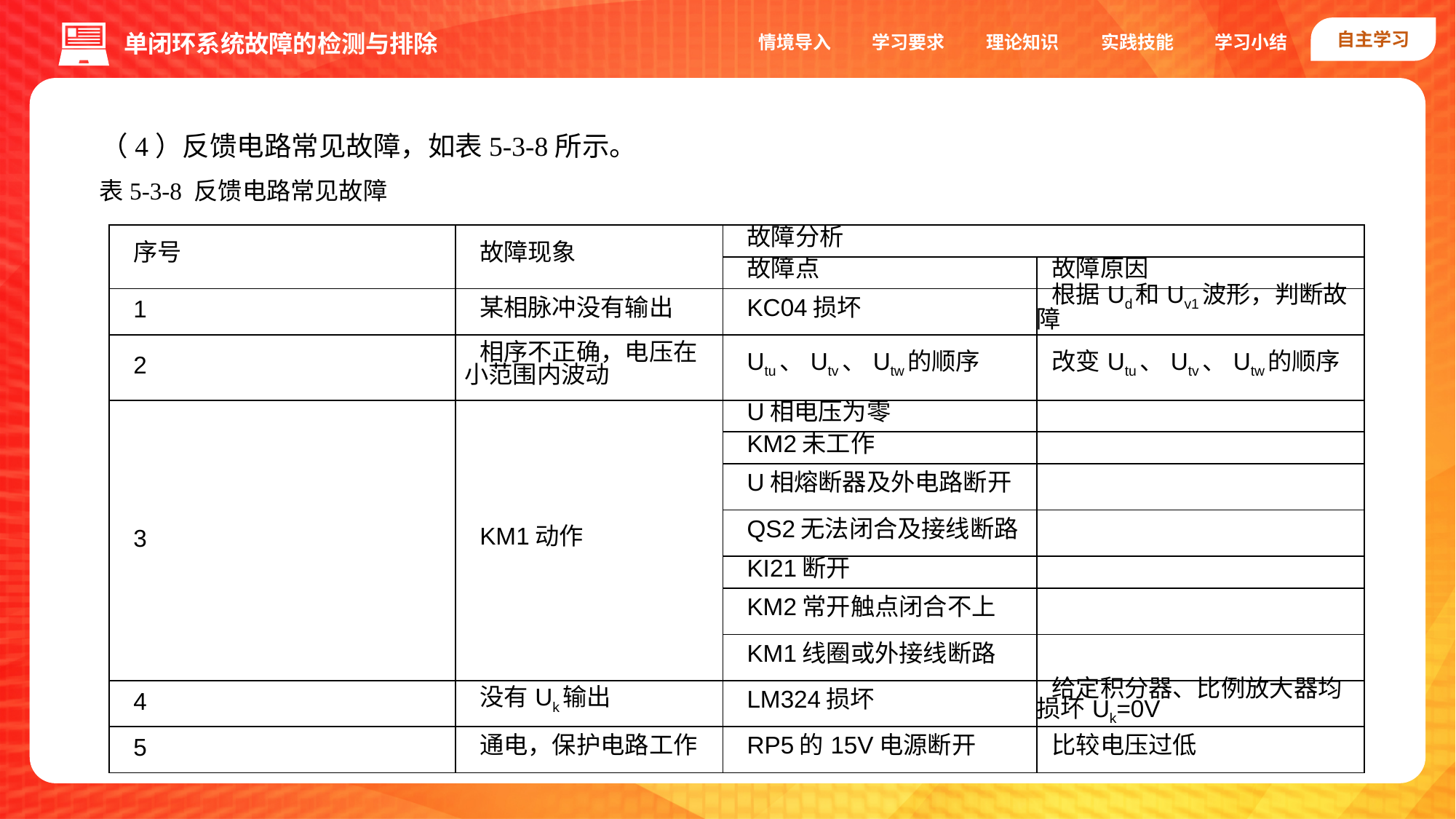

自主学习
实践技能
情境导入
学习要求
理论知识
学习小结

单闭环系统故障的检测与排除

（4）反馈电路常见故障，如表5-3-8所示。
表5-3-8 反馈电路常见故障
| 序号 | 故障现象 | 故障分析 |  |
| --- | --- | --- | --- |
|  |  | 故障点 | 故障原因 |
| 1 | 某相脉冲没有输出 | KC04损坏 | 根据Ud和Uv1波形，判断故障 |
| 2 | 相序不正确，电压在小范围内波动 | Utu、Utv、Utw的顺序 | 改变Utu、Utv、Utw的顺序 |
| 3 | KM1动作 | U相电压为零 |  |
|  |  | KM2未工作 |  |
|  |  | U相熔断器及外电路断开 |  |
|  |  | QS2无法闭合及接线断路 |  |
|  |  | KI2­1断开 |  |
|  |  | KM2常开触点闭合不上 |  |
|  |  | KM1线圈或外接线断路 |  |
| 4 | 没有Uk输出 | LM324损坏 | 给定积分器、比例放大器均损坏Uk=0V |
| 5 | 通电，保护电路工作 | RP5的15V电源断开 | 比较电压过低 |